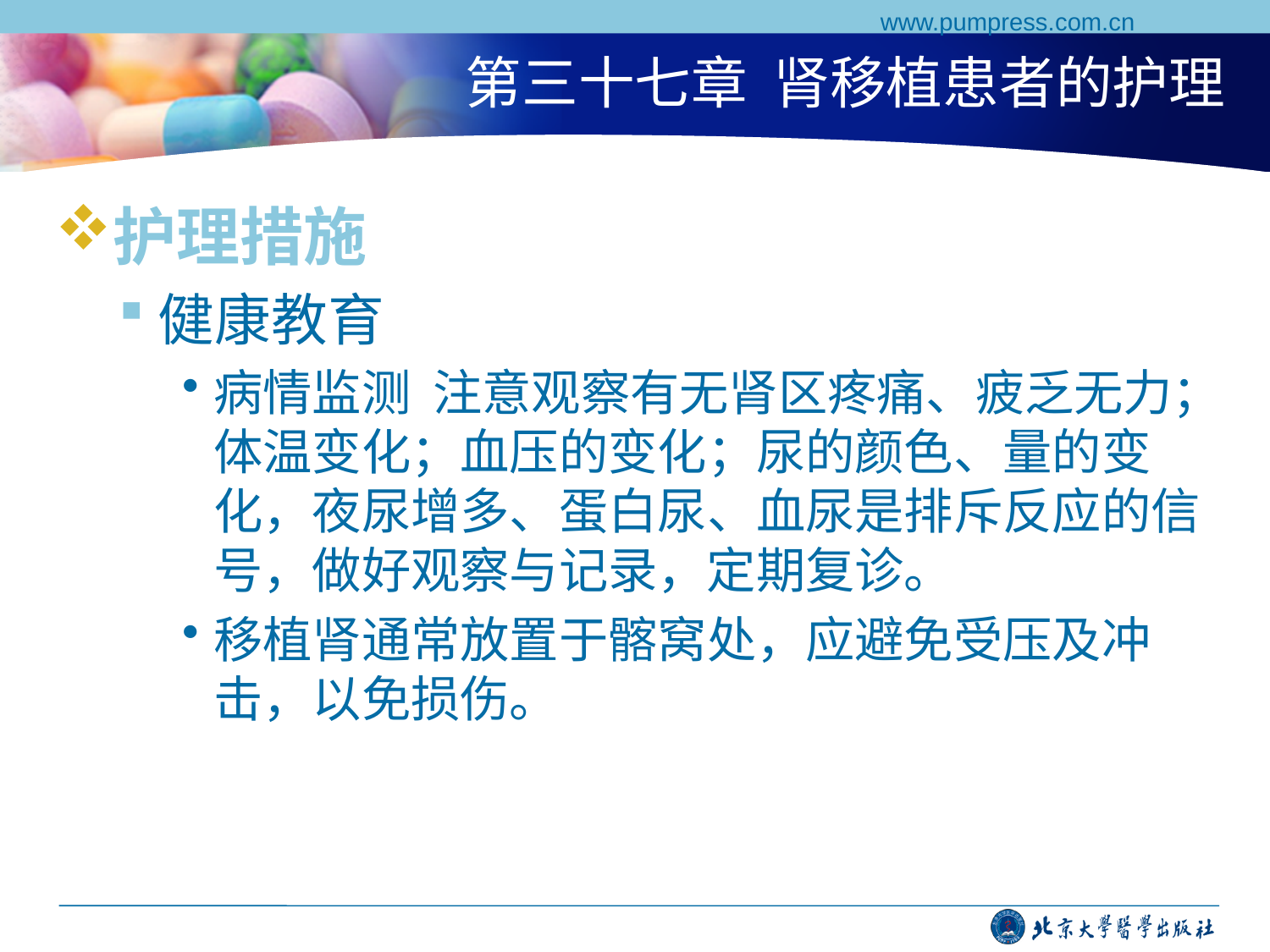

www.pumpress.com.cn
# 第三十七章  肾移植患者的护理
护理措施
健康教育
病情监测  注意观察有无肾区疼痛、疲乏无力；体温变化；血压的变化；尿的颜色、量的变化，夜尿增多、蛋白尿、血尿是排斥反应的信号，做好观察与记录，定期复诊。
移植肾通常放置于髂窝处，应避免受压及冲击，以免损伤。